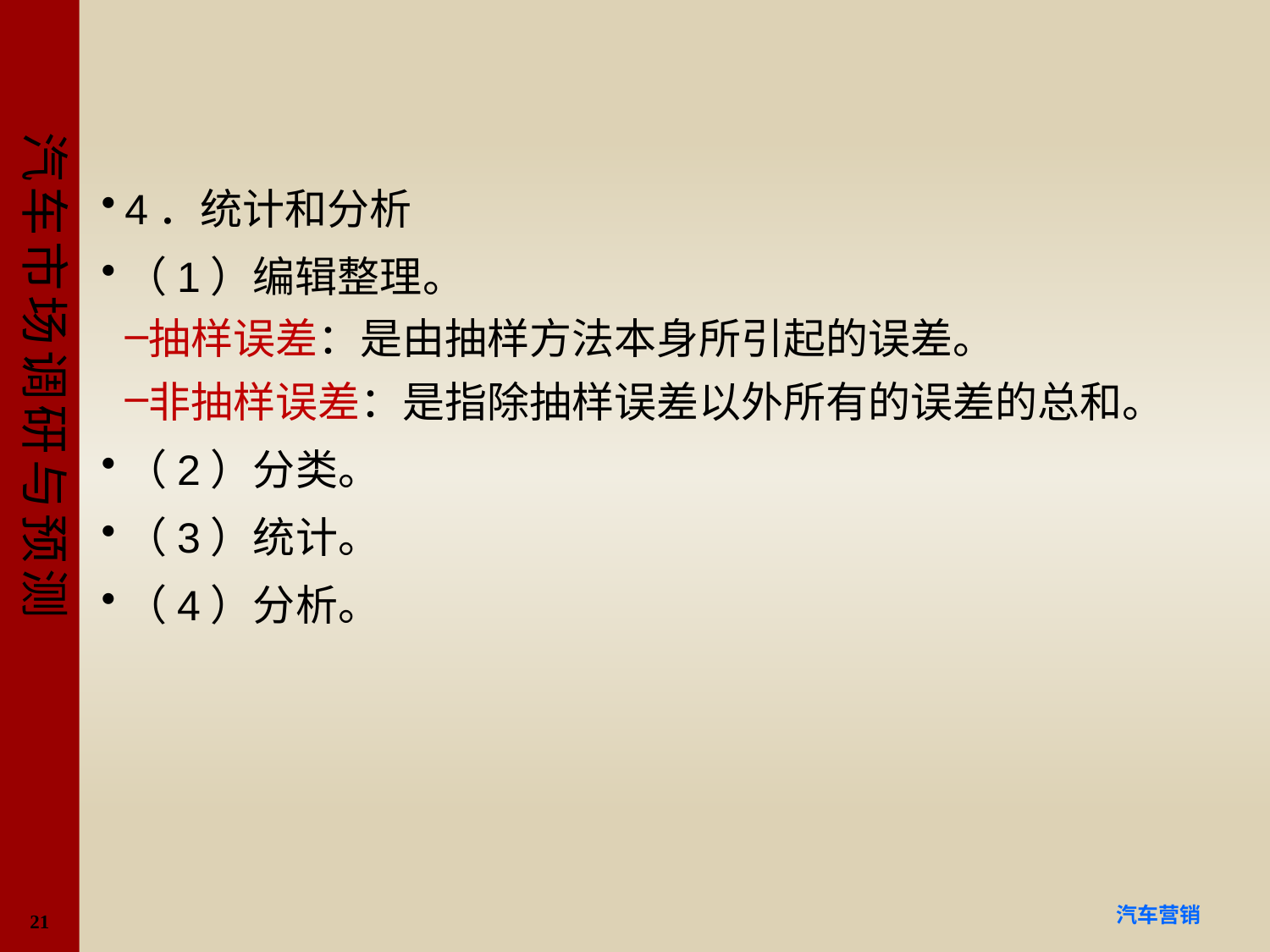

#
4．统计和分析
（1）编辑整理。
抽样误差：是由抽样方法本身所引起的误差。
非抽样误差：是指除抽样误差以外所有的误差的总和。
（2）分类。
（3）统计。
（4）分析。

21